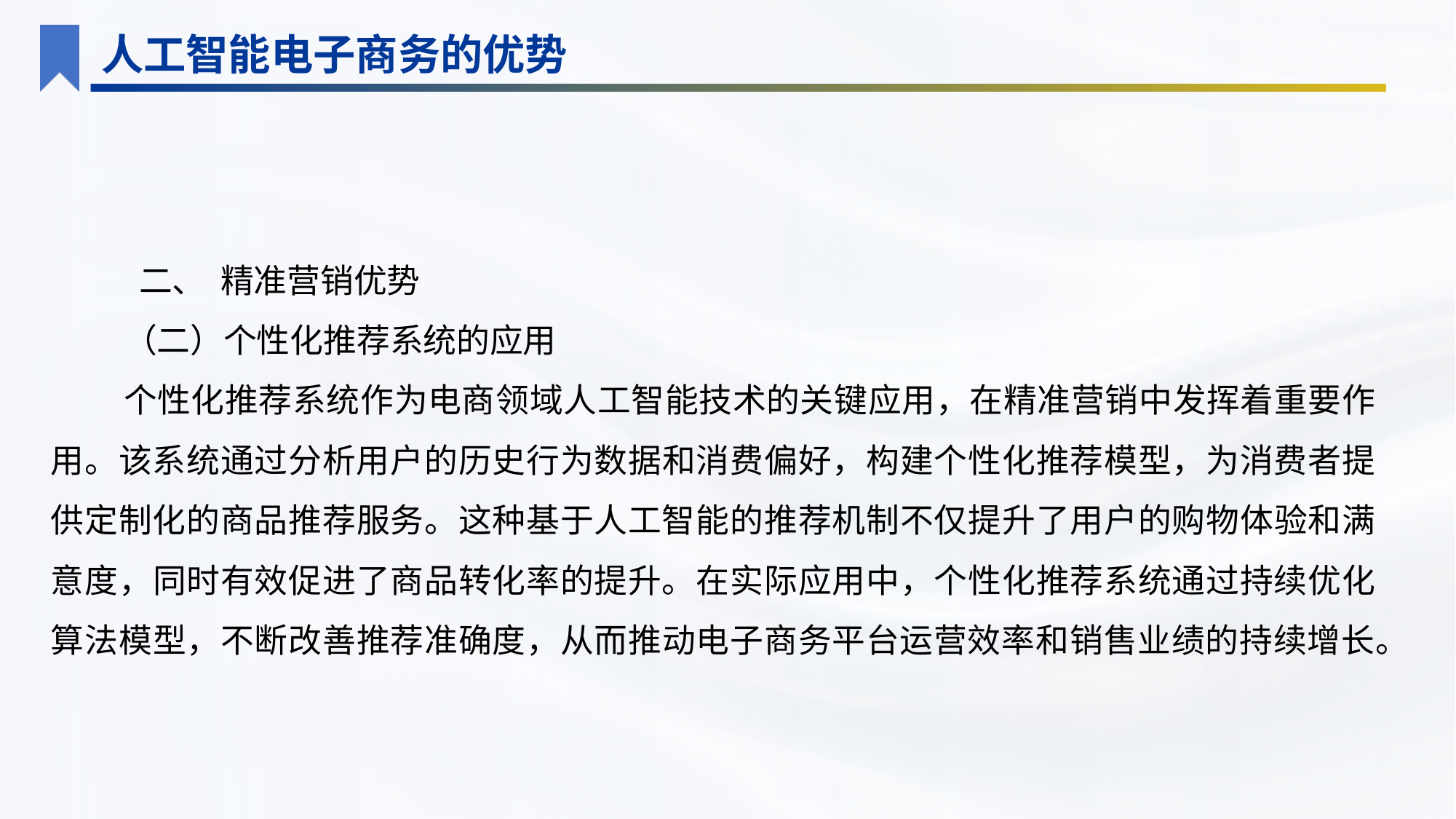

人工智能电子商务的优势
 二、  精准营销优势
（二）个性化推荐系统的应用
个性化推荐系统作为电商领域人工智能技术的关键应用，在精准营销中发挥着重要作用。该系统通过分析用户的历史行为数据和消费偏好，构建个性化推荐模型，为消费者提供定制化的商品推荐服务。这种基于人工智能的推荐机制不仅提升了用户的购物体验和满意度，同时有效促进了商品转化率的提升。在实际应用中，个性化推荐系统通过持续优化算法模型，不断改善推荐准确度，从而推动电子商务平台运营效率和销售业绩的持续增长。